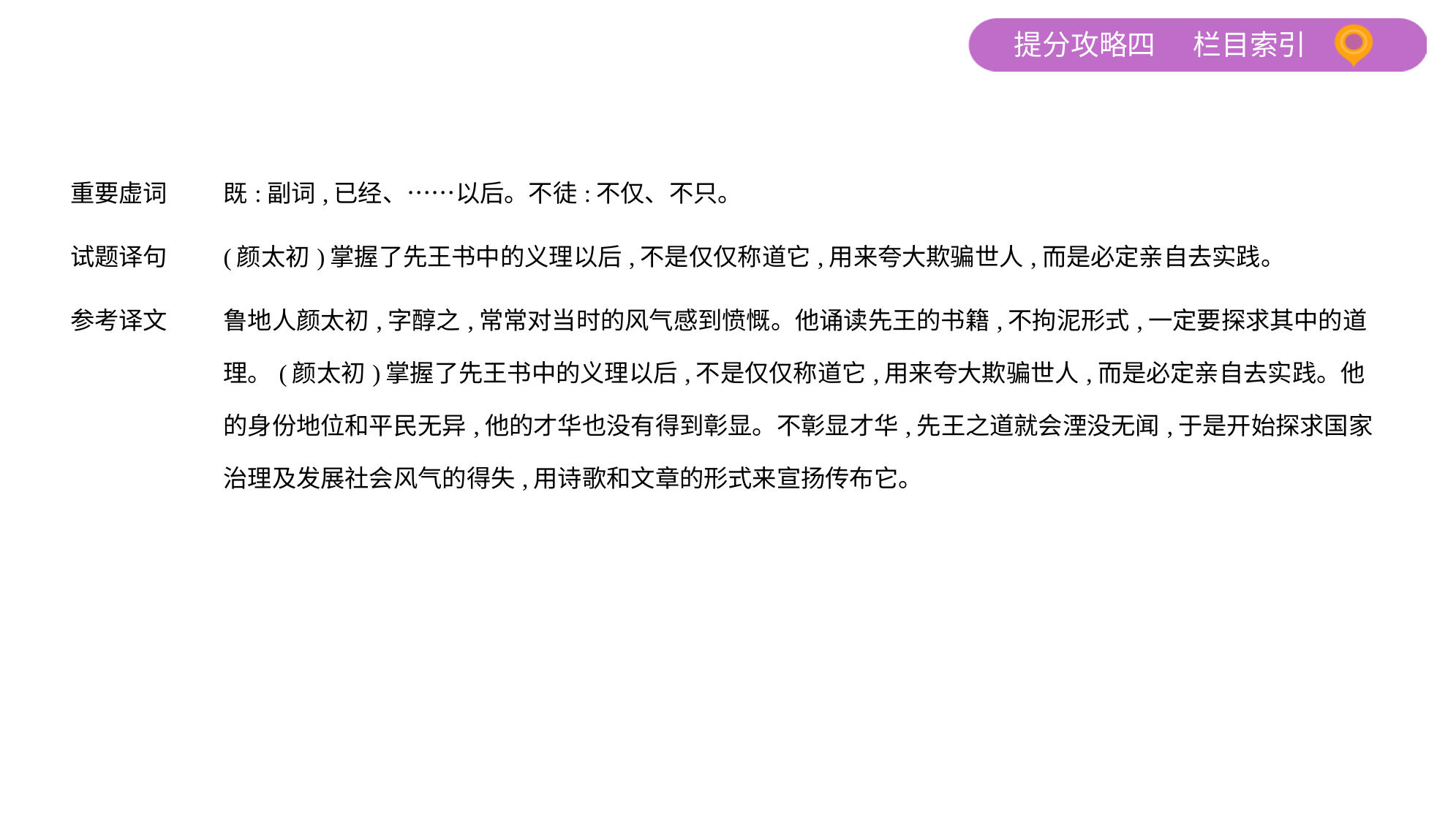

| 重要虚词 | 既:副词,已经、……以后。不徒:不仅、不只。 |
| --- | --- |
| 试题译句 | (颜太初)掌握了先王书中的义理以后,不是仅仅称道它,用来夸大欺骗世人,而是必定亲自去实践。 |
| 参考译文 | 鲁地人颜太初,字醇之,常常对当时的风气感到愤慨。他诵读先王的书籍,不拘泥形式,一定要探求其中的道理。(颜太初)掌握了先王书中的义理以后,不是仅仅称道它,用来夸大欺骗世人,而是必定亲自去实践。他的身份地位和平民无异,他的才华也没有得到彰显。不彰显才华,先王之道就会湮没无闻,于是开始探求国家治理及发展社会风气的得失,用诗歌和文章的形式来宣扬传布它。 |